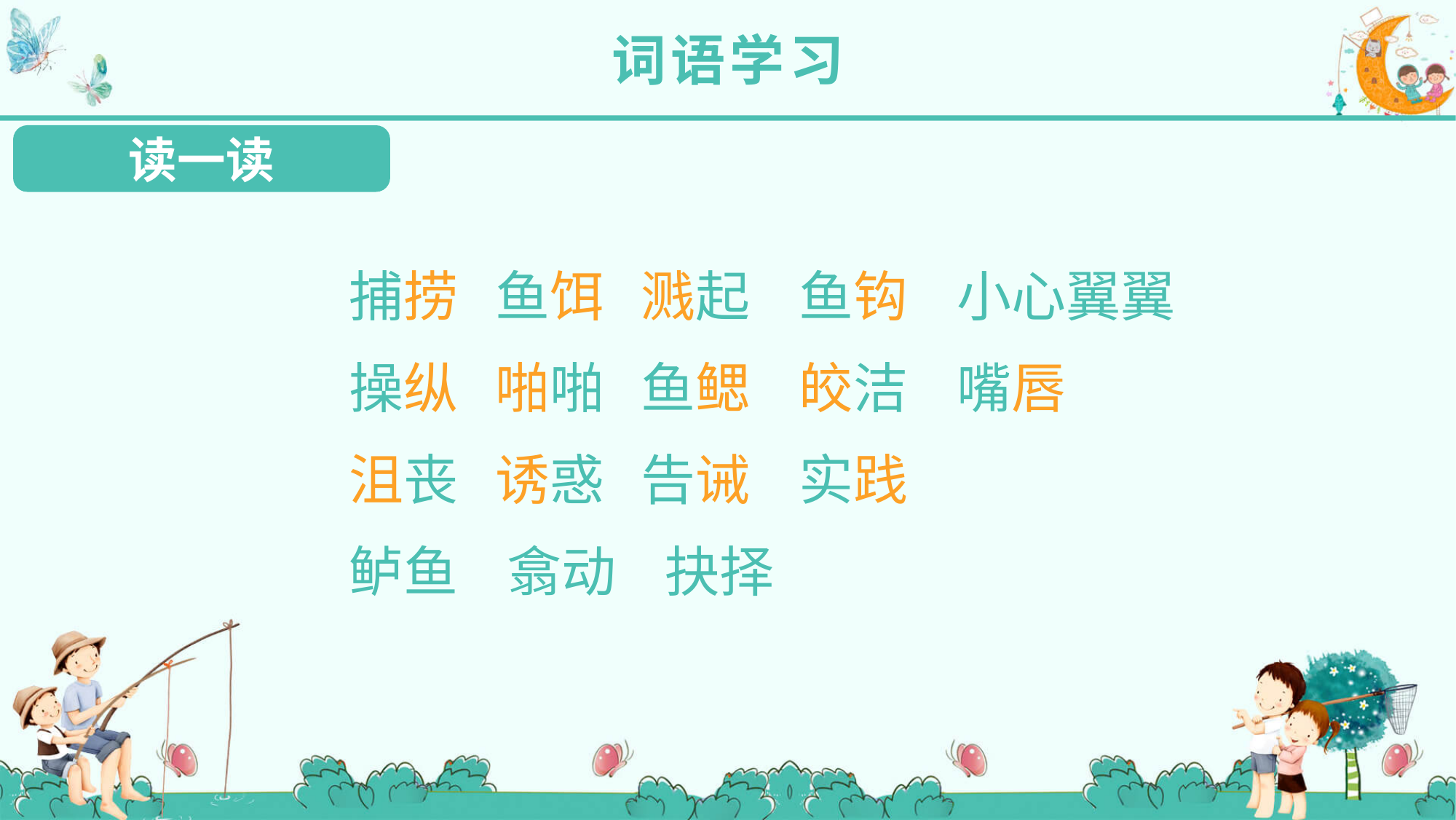

词语学习

读一读
捕捞   鱼饵   溅起    鱼钩    小心翼翼
操纵   啪啪   鱼鳃    皎洁    嘴唇
沮丧   诱惑   告诫    实践
鲈鱼    翕动    抉择